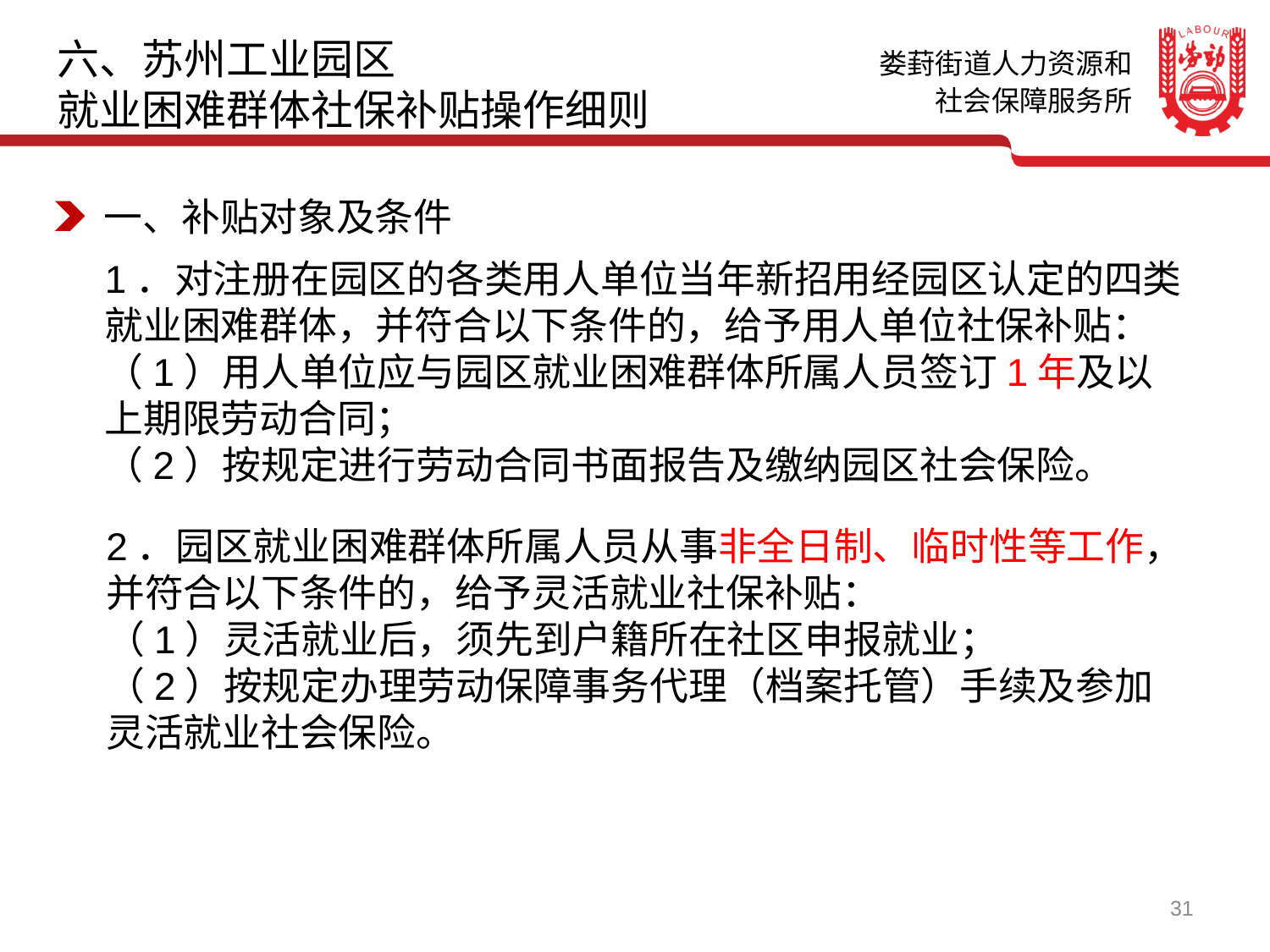

六、苏州工业园区
就业困难群体社保补贴操作细则
一、补贴对象及条件

1．对注册在园区的各类用人单位当年新招用经园区认定的四类就业困难群体，并符合以下条件的，给予用人单位社保补贴：
（1）用人单位应与园区就业困难群体所属人员签订1年及以上期限劳动合同；
（2）按规定进行劳动合同书面报告及缴纳园区社会保险。
2．园区就业困难群体所属人员从事非全日制、临时性等工作，并符合以下条件的，给予灵活就业社保补贴：
（1）灵活就业后，须先到户籍所在社区申报就业；
（2）按规定办理劳动保障事务代理（档案托管）手续及参加灵活就业社会保险。
31